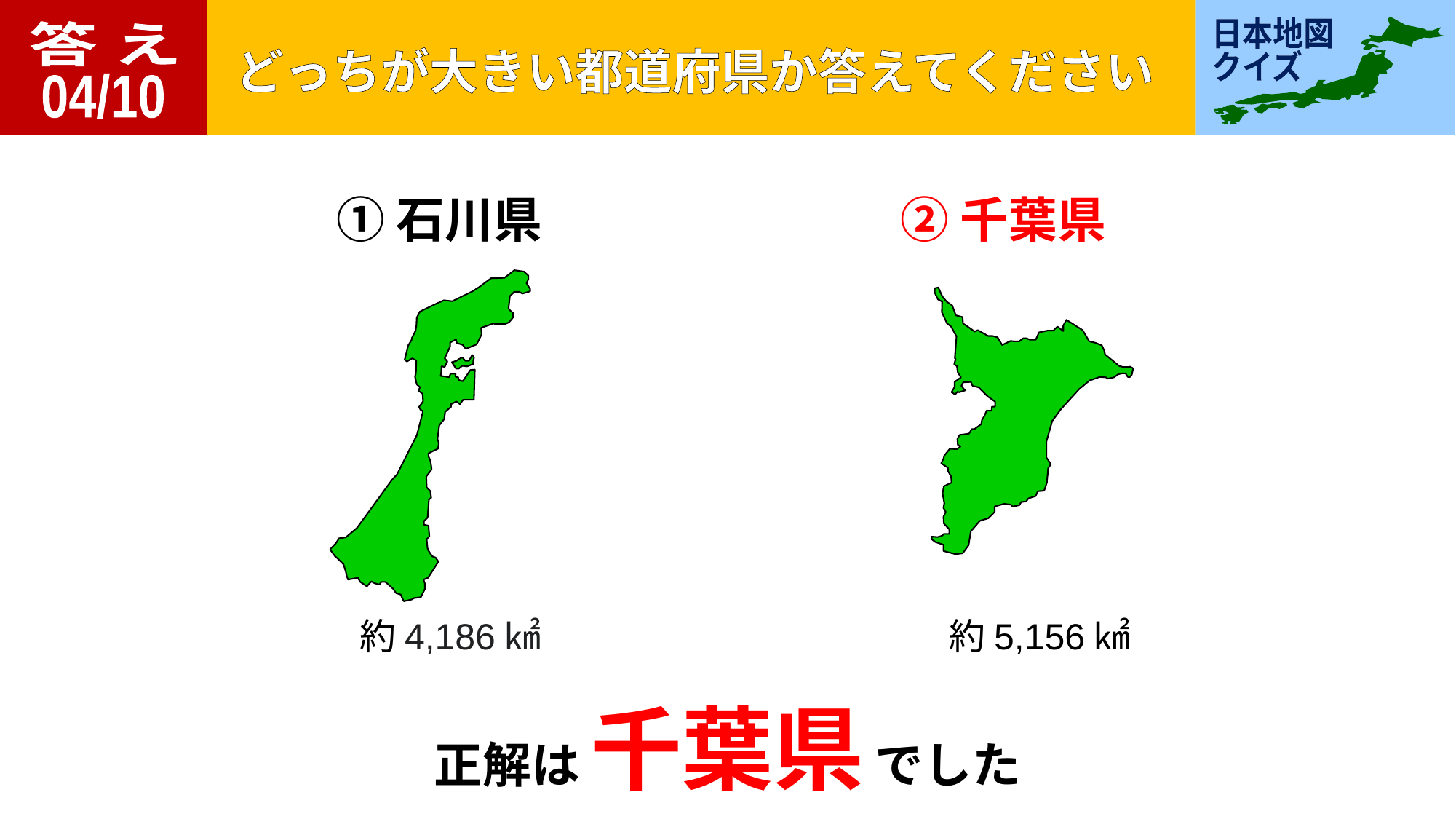

答 え
04/10
①石川県
②千葉県

約4,186㎢
約5,156㎢
正解は 千葉県 でした